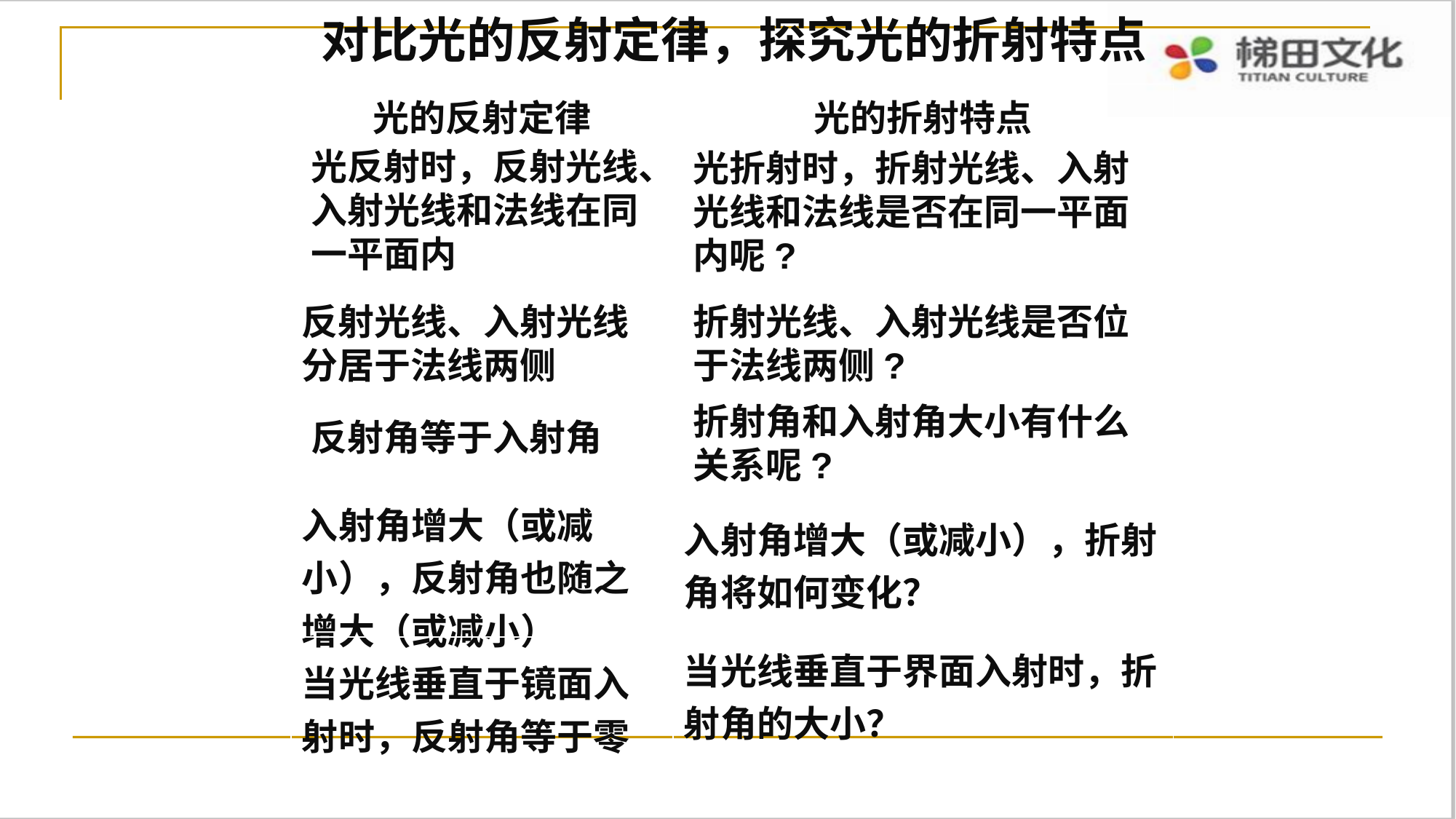

对比光的反射定律，探究光的折射特点
| 光的反射定律 | 光的折射特点 |
| --- | --- |
|  |  |
|  |  |
|  |  |
光反射时，反射光线、入射光线和法线在同一平面内
光折射时，折射光线、入射光线和法线是否在同一平面内呢?
反射光线、入射光线分居于法线两侧
折射光线、入射光线是否位于法线两侧?
折射角和入射角大小有什么
关系呢?
反射角等于入射角
| 入射角增大（或减小），反射角也随之增大（或减小） | 入射角增大（或减小），折射角将如何变化？ |
| --- | --- |
| 当光线垂直于镜面入射时，反射角等于零 | 当光线垂直于界面入射时，折射角的大小？ |